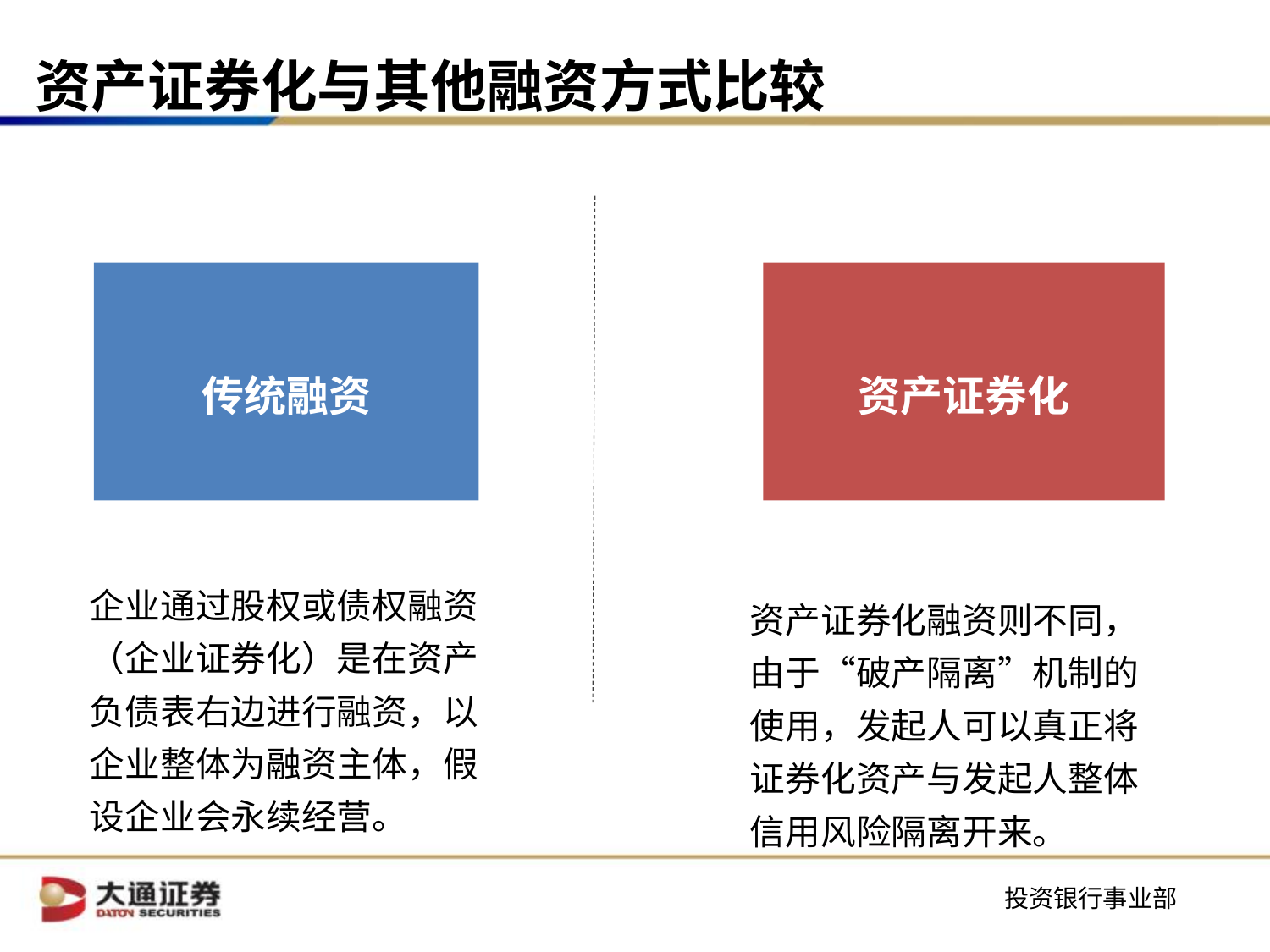

# 资产证券化与其他融资方式比较
传统融资
资产证券化
企业通过股权或债权融资（企业证券化）是在资产负债表右边进行融资，以企业整体为融资主体，假设企业会永续经营。
资产证券化融资则不同，由于“破产隔离”机制的使用，发起人可以真正将证券化资产与发起人整体信用风险隔离开来。